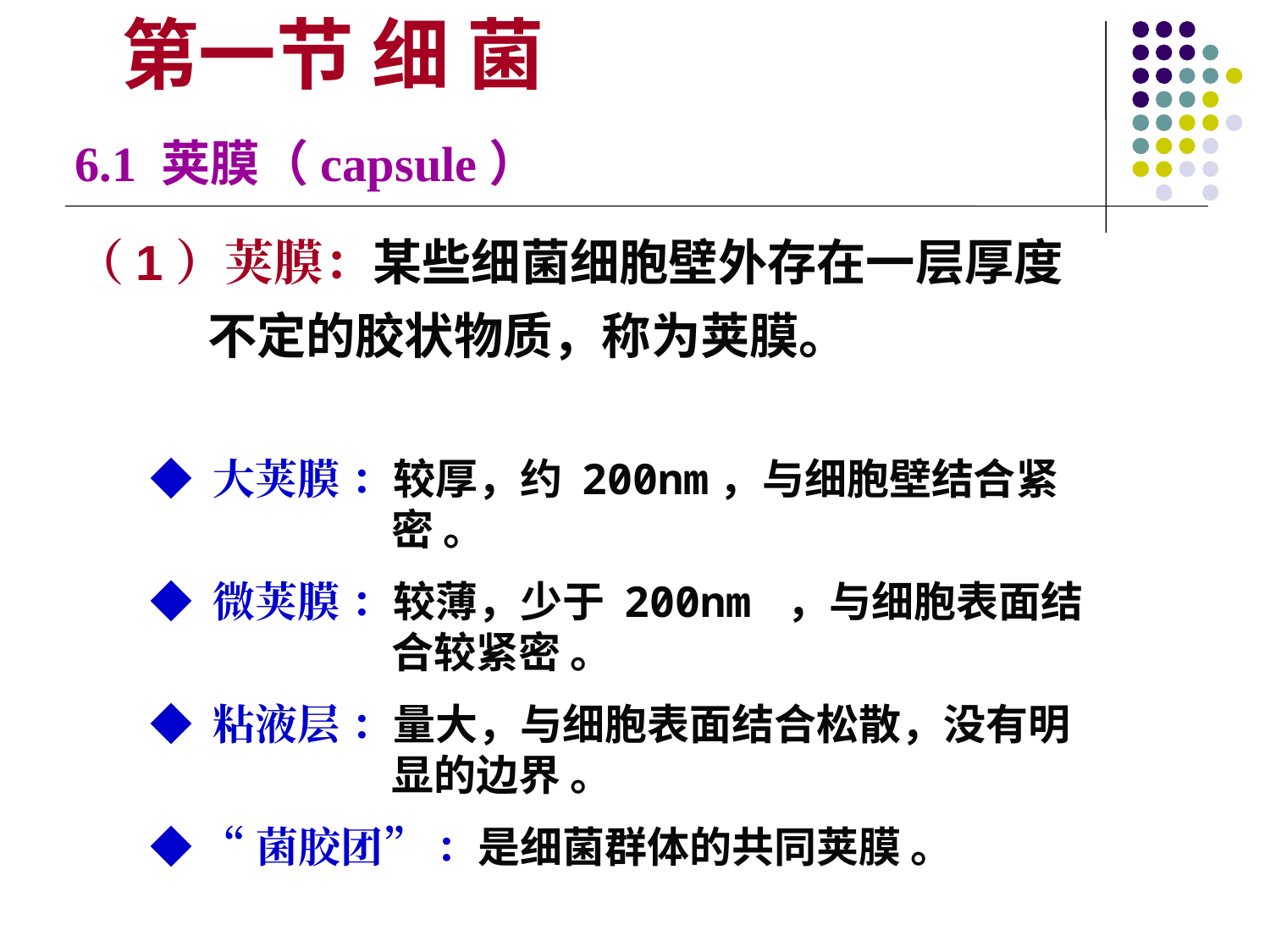

第一节 细 菌
6.1 荚膜（capsule）
（1）荚膜：某些细菌细胞壁外存在一层厚度不定的胶状物质，称为荚膜。
 ◆ 大荚膜 ：较厚，约 200nm，与细胞壁结合紧密 。
 ◆ 微荚膜 ：较薄，少于 200nm ，与细胞表面结合较紧密 。
 ◆ 粘液层 ：量大，与细胞表面结合松散，没有明显的边界 。
 ◆ “菌胶团” ：是细菌群体的共同荚膜 。